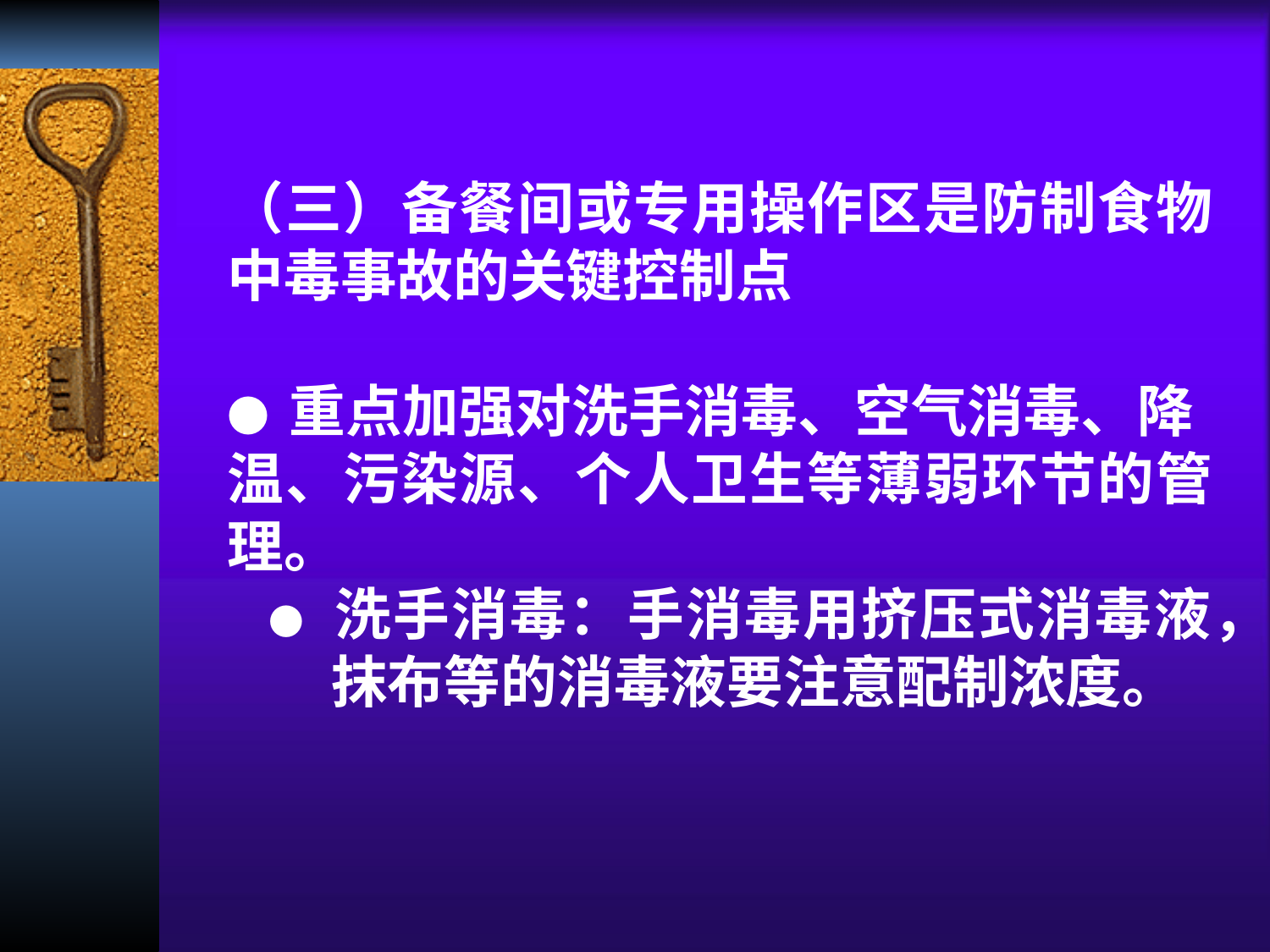

（三）备餐间或专用操作区是防制食物中毒事故的关键控制点

● 重点加强对洗手消毒、空气消毒、降
温、污染源、个人卫生等薄弱环节的管理。
    ● 洗手消毒：手消毒用挤压式消毒液，
       抹布等的消毒液要注意配制浓度。